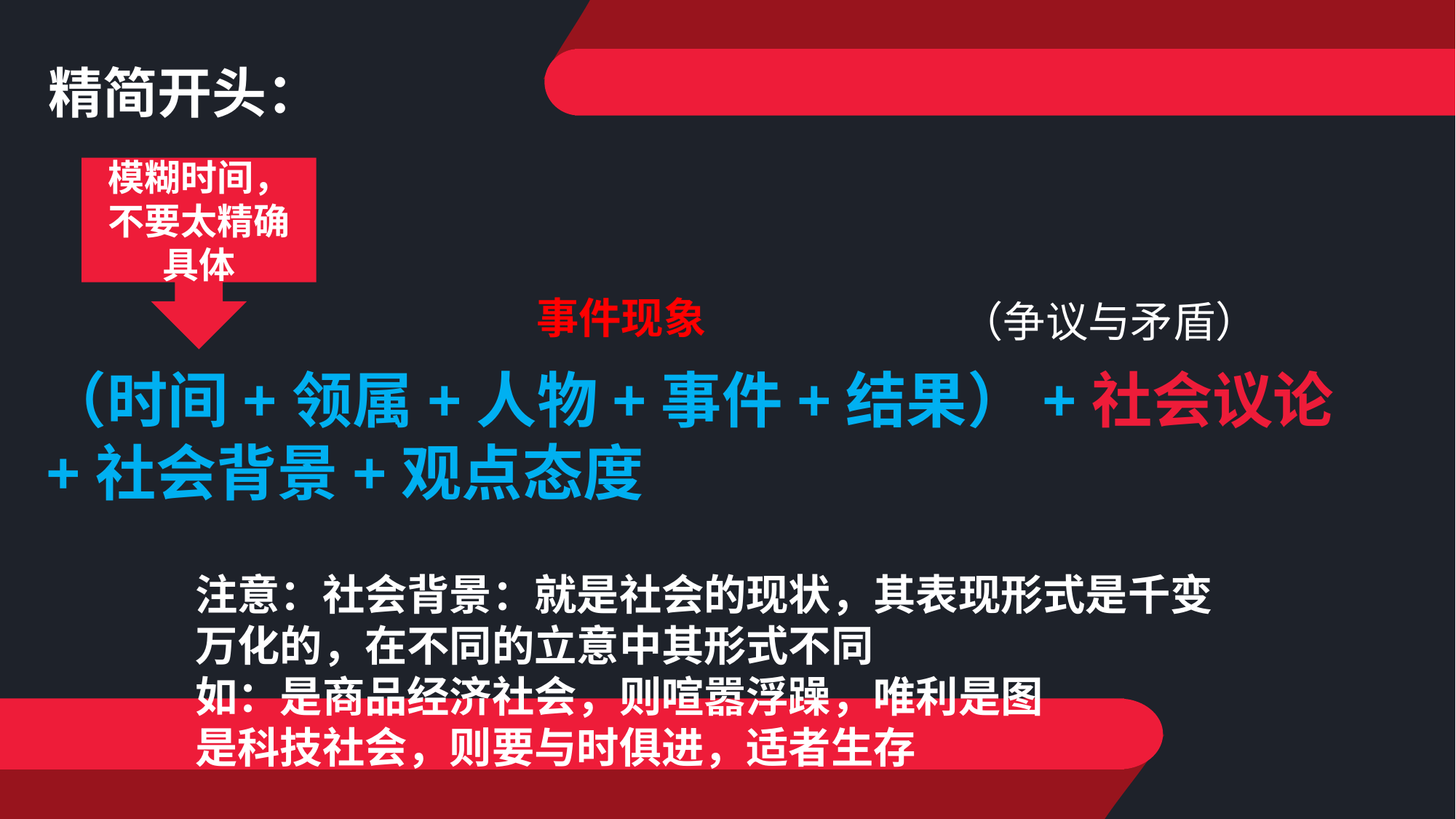

精简开头：

模糊时间，不要太精确具体
事件现象
（争议与矛盾）
（时间+领属+人物+事件+结果）+社会议论+社会背景+观点态度
注意：社会背景：就是社会的现状，其表现形式是千变
万化的，在不同的立意中其形式不同
如：是商品经济社会，则喧嚣浮躁，唯利是图
是科技社会，则要与时俱进，适者生存